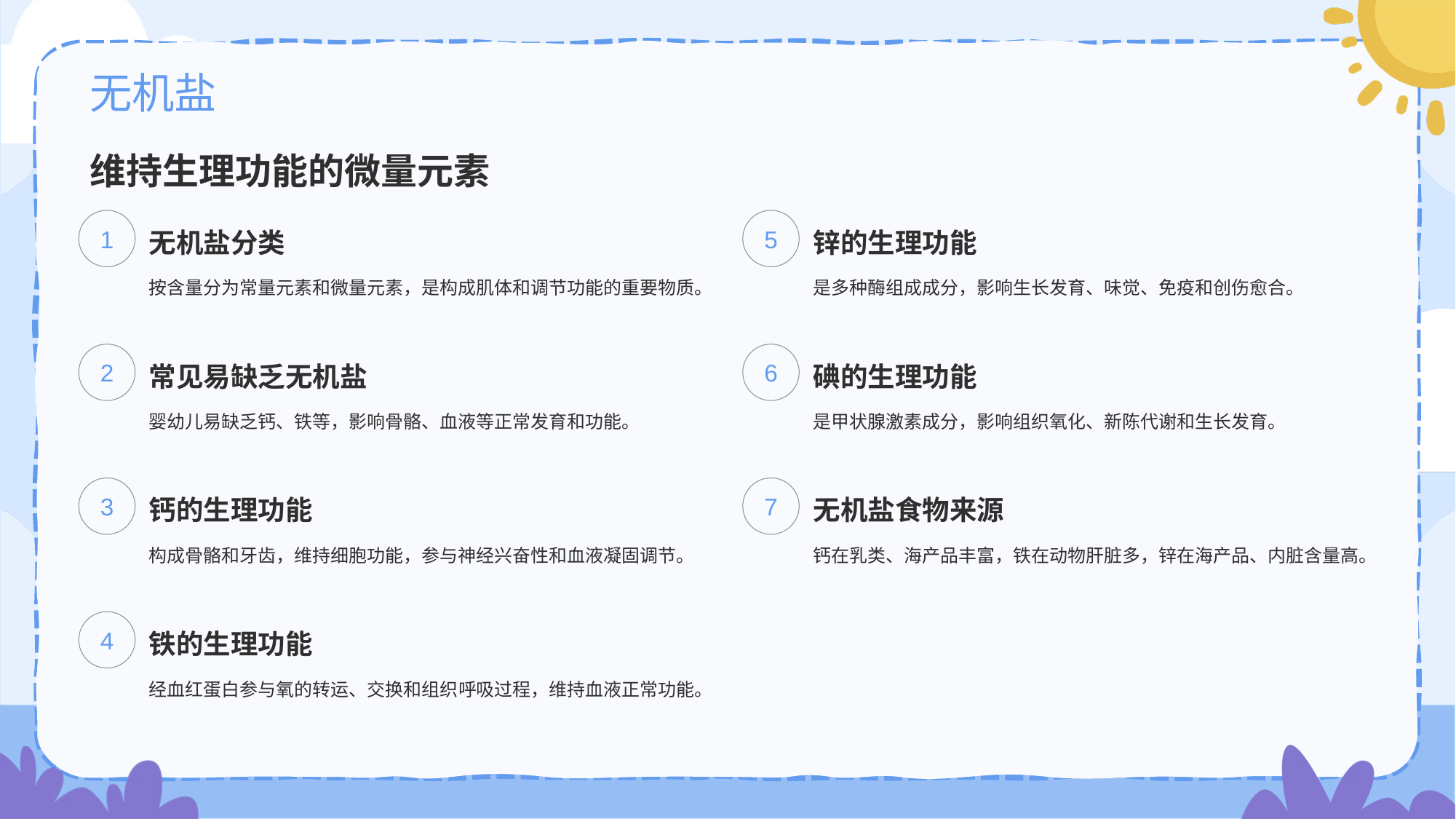

# 无机盐
维持生理功能的微量元素
1
无机盐分类
按含量分为常量元素和微量元素，是构成肌体和调节功能的重要物质。
5
锌的生理功能
是多种酶组成成分，影响生长发育、味觉、免疫和创伤愈合。
2
常见易缺乏无机盐
婴幼儿易缺乏钙、铁等，影响骨骼、血液等正常发育和功能。
6
碘的生理功能
是甲状腺激素成分，影响组织氧化、新陈代谢和生长发育。
3
钙的生理功能
构成骨骼和牙齿，维持细胞功能，参与神经兴奋性和血液凝固调节。
7
无机盐食物来源
钙在乳类、海产品丰富，铁在动物肝脏多，锌在海产品、内脏含量高。
4
铁的生理功能
经血红蛋白参与氧的转运、交换和组织呼吸过程，维持血液正常功能。